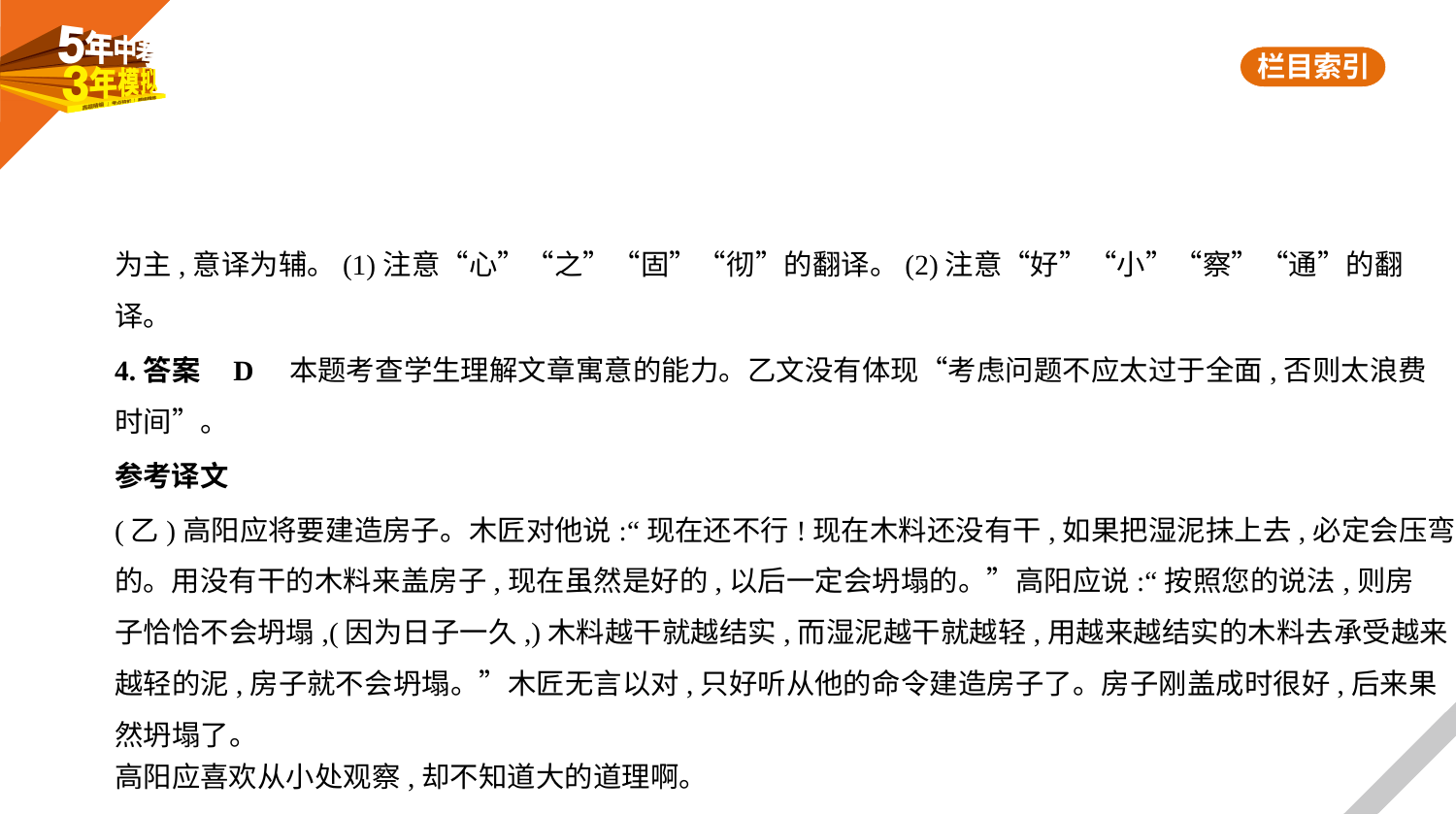

为主,意译为辅。(1)注意“心”“之”“固”“彻”的翻译。(2)注意“好”“小”“察”“通”的翻
译。
4.答案    D　本题考查学生理解文章寓意的能力。乙文没有体现“考虑问题不应太过于全面,否则太浪费
时间”。
参考译文
(乙)高阳应将要建造房子。木匠对他说:“现在还不行!现在木料还没有干,如果把湿泥抹上去,必定会压弯
的。用没有干的木料来盖房子,现在虽然是好的,以后一定会坍塌的。”高阳应说:“按照您的说法,则房
子恰恰不会坍塌,(因为日子一久,)木料越干就越结实,而湿泥越干就越轻,用越来越结实的木料去承受越来
越轻的泥,房子就不会坍塌。”木匠无言以对,只好听从他的命令建造房子了。房子刚盖成时很好,后来果
然坍塌了。
高阳应喜欢从小处观察,却不知道大的道理啊。